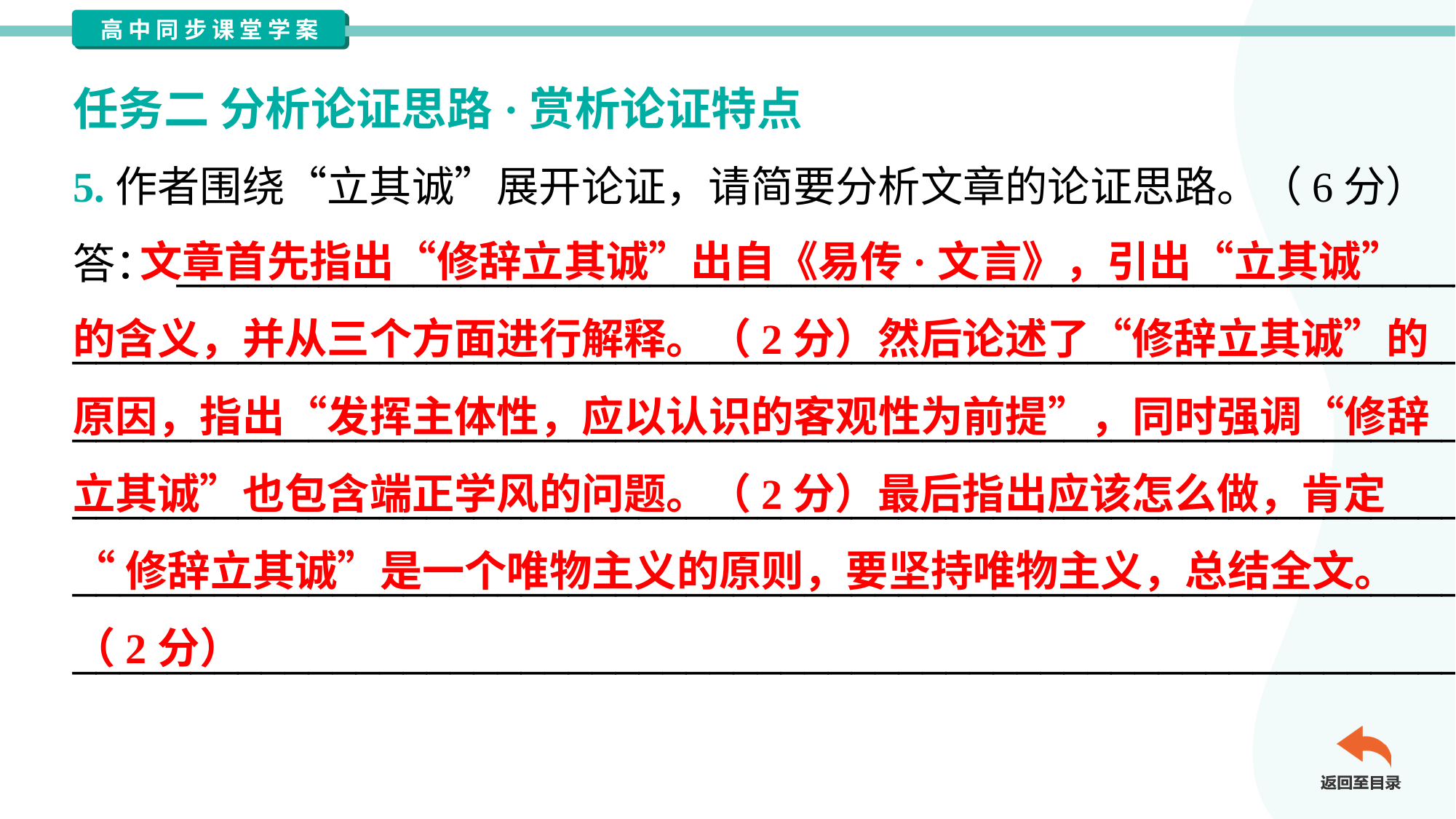

任务二 分析论证思路·赏析论证特点
5.作者围绕“立其诚”展开论证，请简要分析文章的论证思路。（6分）
答： ________________________________________________________
_____________________________________________________________
_____________________________________________________________
_____________________________________________________________
_____________________________________________________________
_____________________________________________________________
      文章首先指出“修辞立其诚”出自《易传·文言》，引出“立其诚”
的含义，并从三个方面进行解释。（2分）然后论述了“修辞立其诚”的
原因，指出“发挥主体性，应以认识的客观性为前提”，同时强调“修辞
立其诚”也包含端正学风的问题。（2分）最后指出应该怎么做，肯定
“修辞立其诚”是一个唯物主义的原则，要坚持唯物主义，总结全文。
（2分）